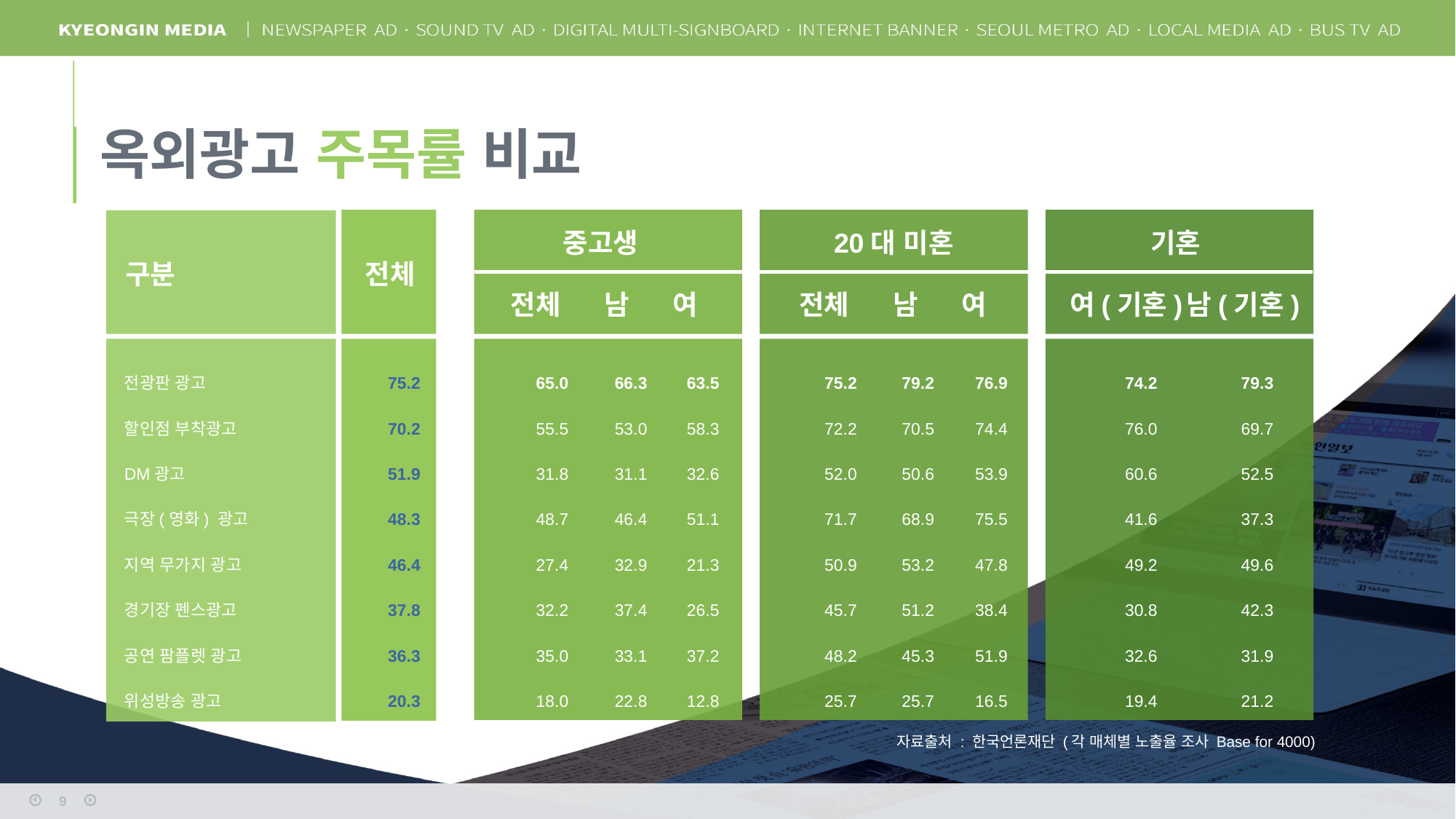

옥외광고 주목률 비교

중고생
20대 미혼
기혼
구분
전체
전체
남
여
전체
남
여
여(기혼)
남(기혼)

전광판 광고
할인점 부착광고
DM광고
극장(영화) 광고
지역 무가지 광고
경기장 펜스광고
공연 팜플렛 광고
위성방송 광고
75.2
70.2
51.9
48.3
46.4
37.8
36.3
20.3
65.0
55.5
31.8
48.7
27.4
32.2
35.0
18.0
66.3
53.0
31.1
46.4
32.9
37.4
33.1
22.8
63.5
58.3
32.6
51.1
21.3
26.5
37.2
12.8
75.2
72.2
52.0
71.7
50.9
45.7
48.2
25.7
79.2
70.5
50.6
68.9
53.2
51.2
45.3
25.7
76.9
74.4
53.9
75.5
47.8
38.4
51.9
16.5
74.2
76.0
60.6
41.6
49.2
30.8
32.6
19.4
79.3
69.7
52.5
37.3
49.6
42.3
31.9
21.2
자료출처 : 한국언론재단 (각 매체별 노출율 조사 Base for 4000)

9